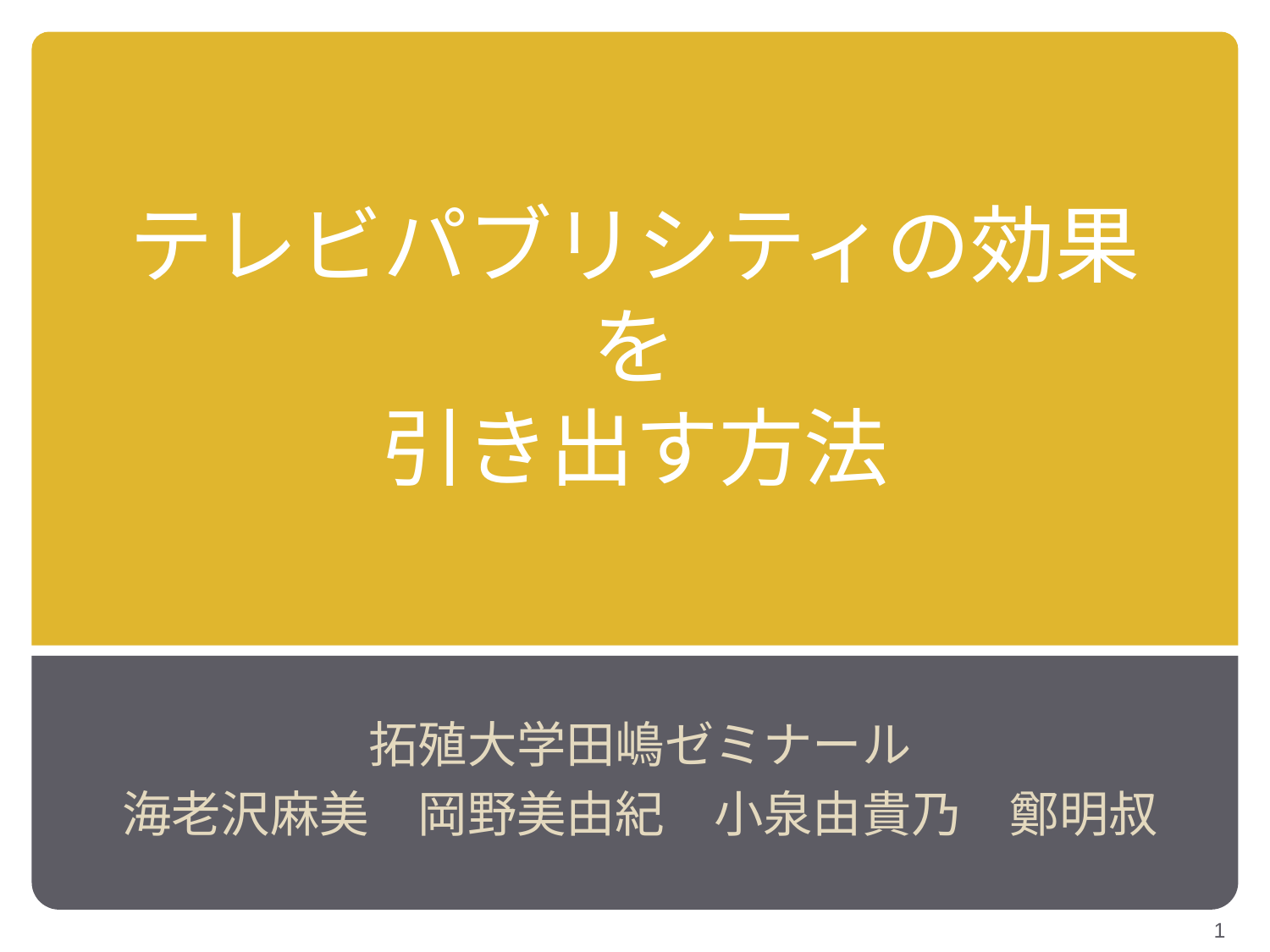

# テレビパブリシティの効果を 引き出す方法
拓殖大学田嶋ゼミナール
海老沢麻美　岡野美由紀　小泉由貴乃　鄭明叔
1